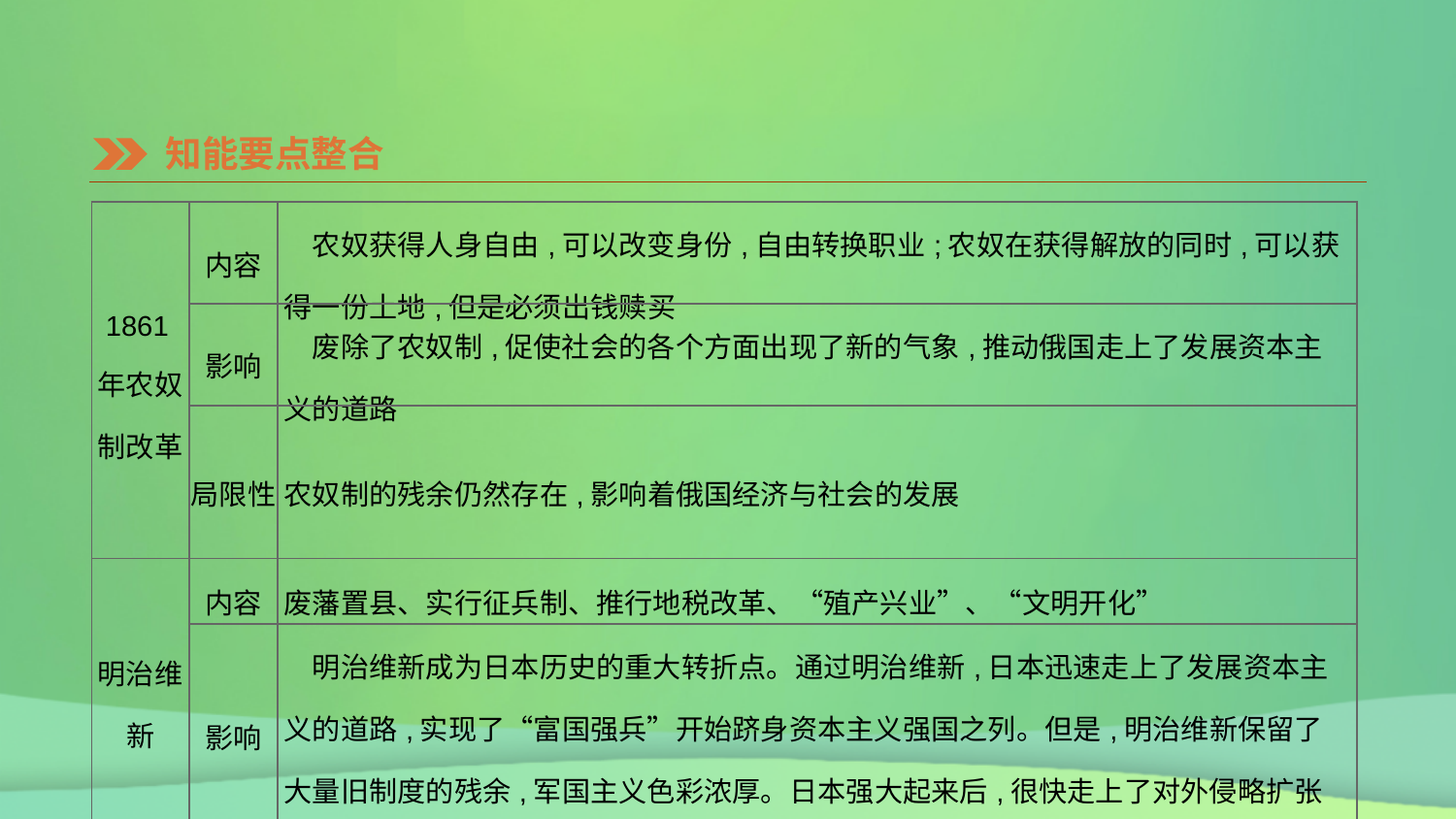

知能要点整合

| 1861年农奴制改革 | 内容 | 农奴获得人身自由,可以改变身份,自由转换职业;农奴在获得解放的同时,可以获得一份土地,但是必须出钱赎买 |
| --- | --- | --- |
|  | 影响 | 废除了农奴制,促使社会的各个方面出现了新的气象,推动俄国走上了发展资本主义的道路 |
|  | 局限性 | 农奴制的残余仍然存在,影响着俄国经济与社会的发展 |
| 明治维新 | 内容 | 废藩置县、实行征兵制、推行地税改革、“殖产兴业”、“文明开化” |
|  | 影响 | 明治维新成为日本历史的重大转折点。通过明治维新,日本迅速走上了发展资本主义的道路,实现了“富国强兵”开始跻身资本主义强国之列。但是,明治维新保留了大量旧制度的残余,军国主义色彩浓厚。日本强大起来后,很快走上了对外侵略扩张的道路 |